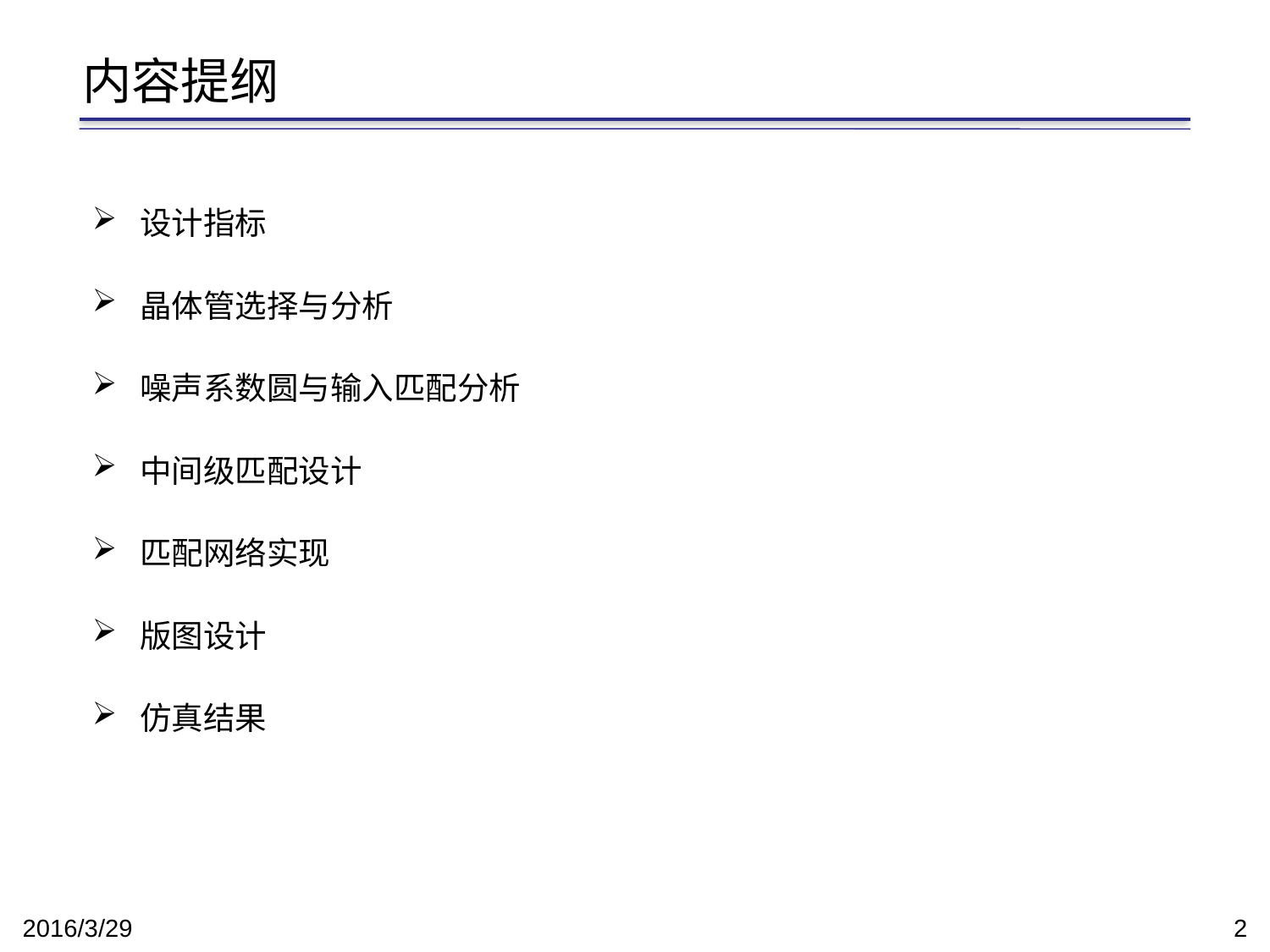

# 内容提纲
设计指标
晶体管选择与分析
噪声系数圆与输入匹配分析
中间级匹配设计
匹配网络实现
版图设计
仿真结果
2016/3/29
2